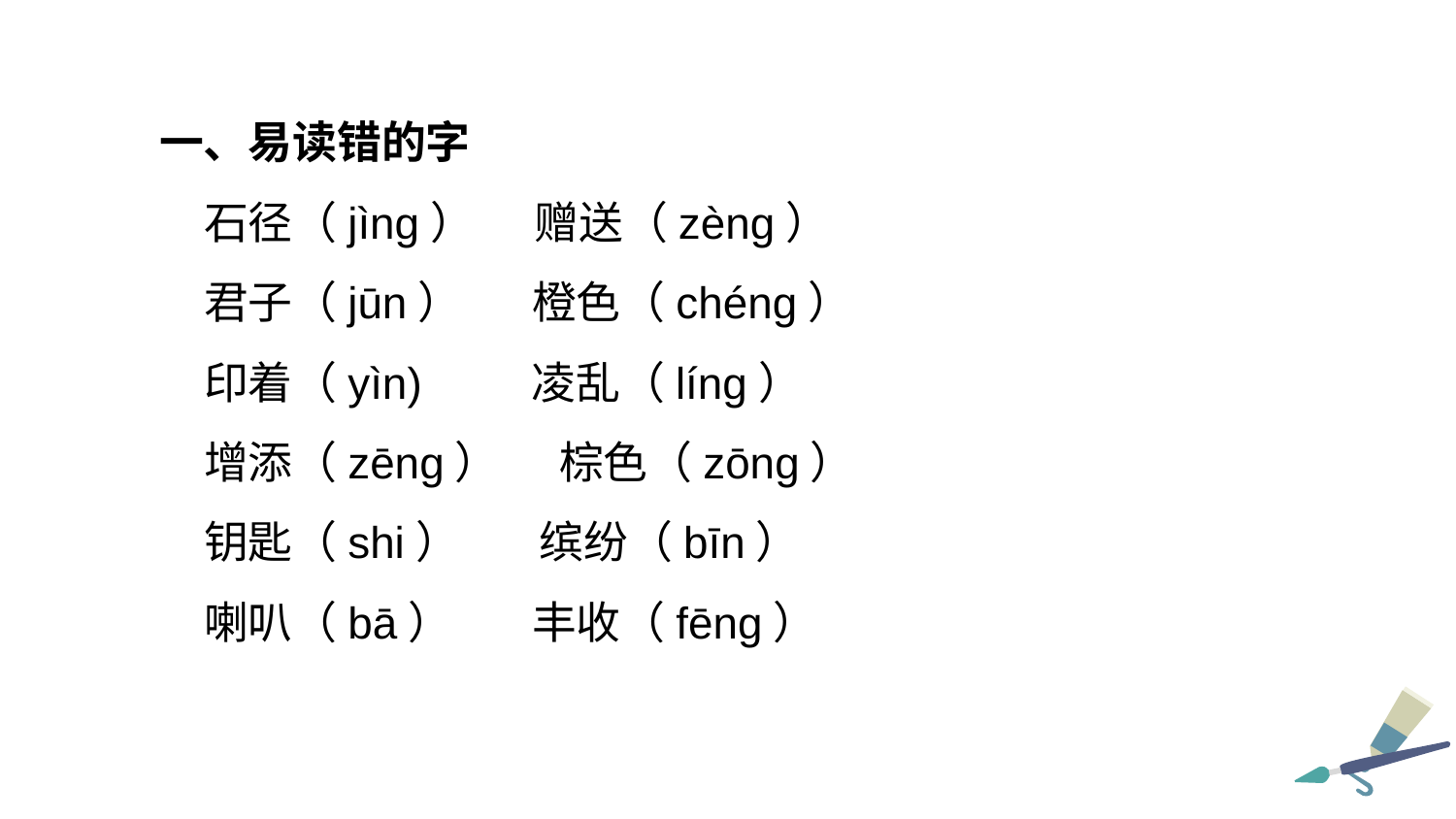

一、易读错的字
石径（jìng）      赠送（zèng）
君子（jūn）       橙色（chéng）
印着（yìn)        凌乱（líng）
增添（zēng）      棕色（zōng）
钥匙（shi）        缤纷（bīn）
喇叭（bā）        丰收（fēng）